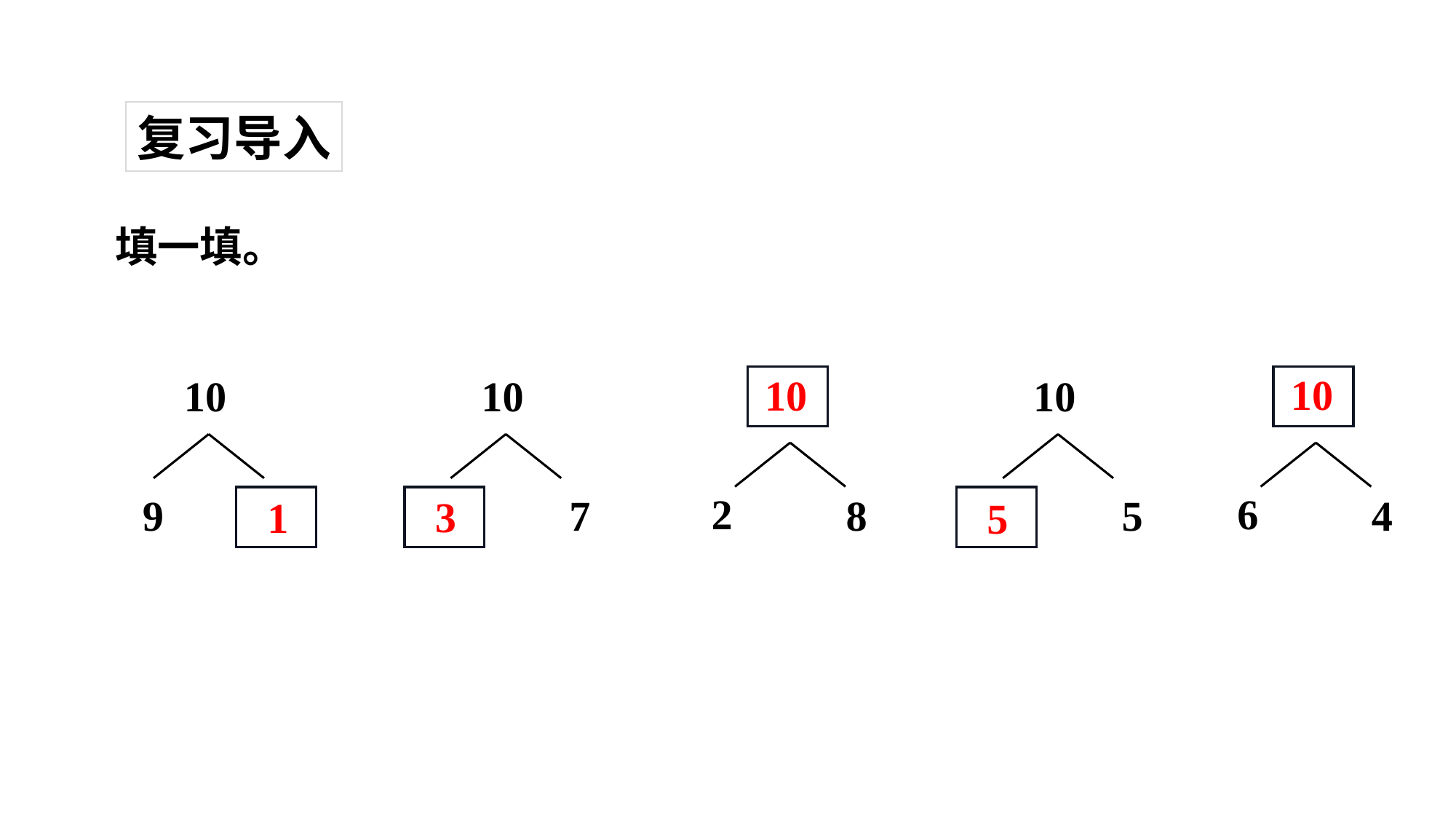

复习导入
填一填。
10
10
10

9

10

10

5

2
8

6
4
7
3
1
5